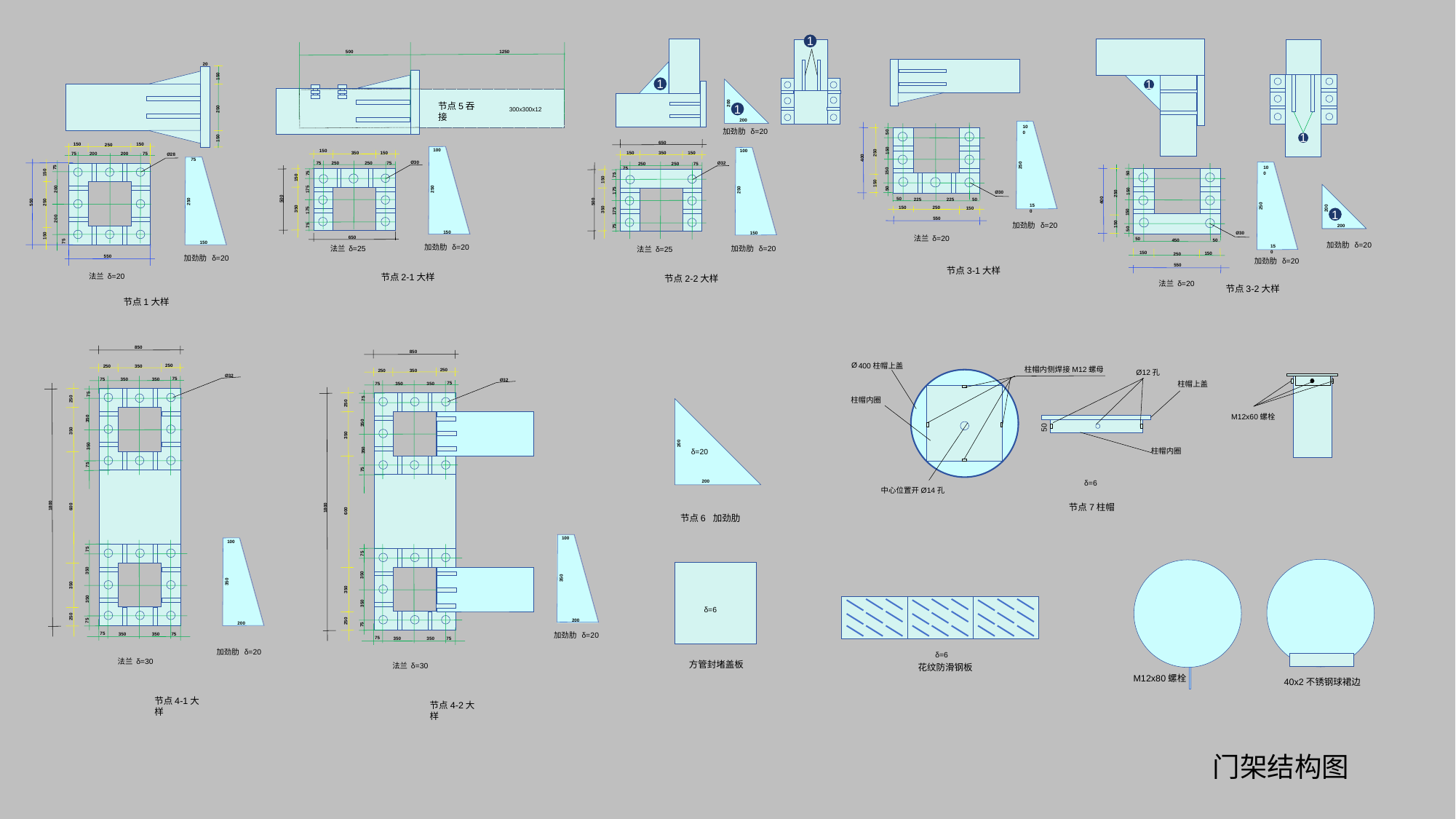

1

1

200
1
200

加劲肋  δ=20
100
350
150
150
250
250
75
75
75

150
175
350
175
75

Ø32
250
150
加劲肋  δ=20
法兰 δ=25
节点2-2大样
650
500

1

200
1
200
加劲肋  δ=20
100

50

150
250
250
150
150
50
Ø30
50
450
50
150
150
150
250
加劲肋  δ=20
法兰 δ=20
节点3-2大样

1
400
550
500
1250

节点5吞接
300x300x12
100
150
350
150

Ø30
250
250
75
75
75

150
250
175
350
175
75
150
加劲肋  δ=20
法兰 δ=25
节点2-1大样
500
650
20

节点1大样
150
250
150
150
150
250
75
75
200
200
Ø28
75
75
150
200
250
250
200
150
75
150
加劲肋  δ=20
法兰 δ=20
550
550

100

50

150
250
250
150
150
50
Ø30
50
225
225
50
150
150
250
150
加劲肋  δ=20
法兰 δ=20
节点3-1大样
400
550
850
250
250
350
Ø32
75
350
75
350
75

250
350
350
350
75
600
100
75
350
350
350
350
250
75
200
75
75
350
350
加劲肋  δ=20
法兰 δ=30
节点4-1大样
850
250
250
350
Ø32
75
350
75
350
75

250

350

350

350
75
600
100

350
200
75

350

350

350
250
75
加劲肋  δ=20
75
75
350
350
法兰 δ=30
节点4-2大样
Ø
400柱帽上盖
 柱帽内侧焊接M12螺母

Ø12孔

M12x60螺栓
柱帽上盖

柱帽内圈
 50

柱帽内圈

 δ=6
中心位置开Ø14孔
节点7柱帽

200
 δ=20
200
节点6  加劲肋

 δ=6
方管封堵盖板
1800
1800

M12x80螺栓
40x2不锈钢球裙边

 δ=6
花纹防滑钢板
门架结构图